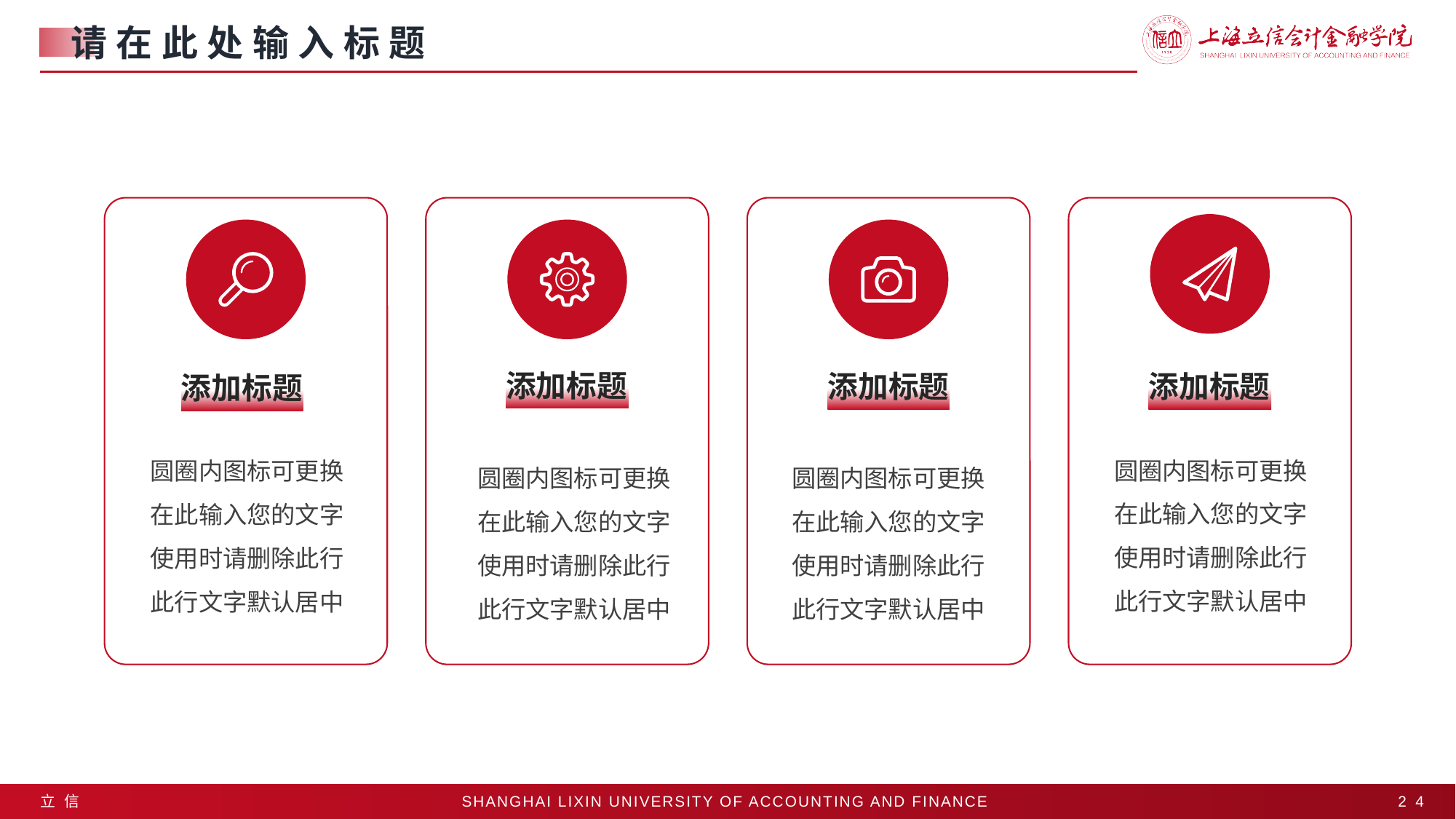

请在此处输入标题

添加标题
添加标题
添加标题
添加标题
圆圈内图标可更换
在此输入您的文字使用时请删除此行
此行文字默认居中
圆圈内图标可更换
在此输入您的文字使用时请删除此行
此行文字默认居中
圆圈内图标可更换
在此输入您的文字使用时请删除此行
此行文字默认居中
圆圈内图标可更换
在此输入您的文字使用时请删除此行
此行文字默认居中
24